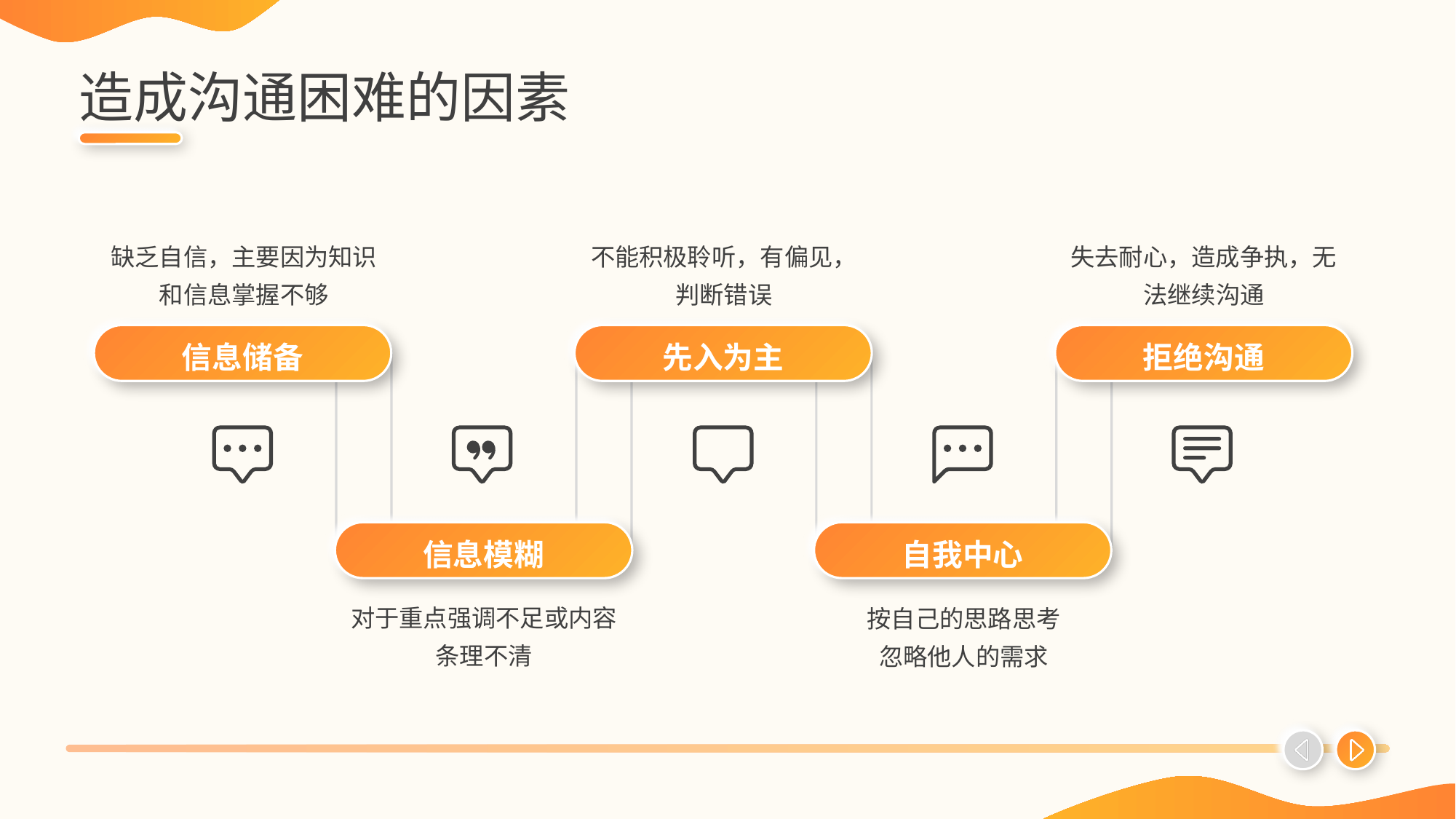

# 造成沟通困难的因素
缺乏自信，主要因为知识和信息掌握不够
不能积极聆听，有偏见，判断错误
失去耐心，造成争执，无法继续沟通

信息储备
先入为主
拒绝沟通

信息模糊
自我中心
对于重点强调不足或内容条理不清
按自己的思路思考
忽略他人的需求